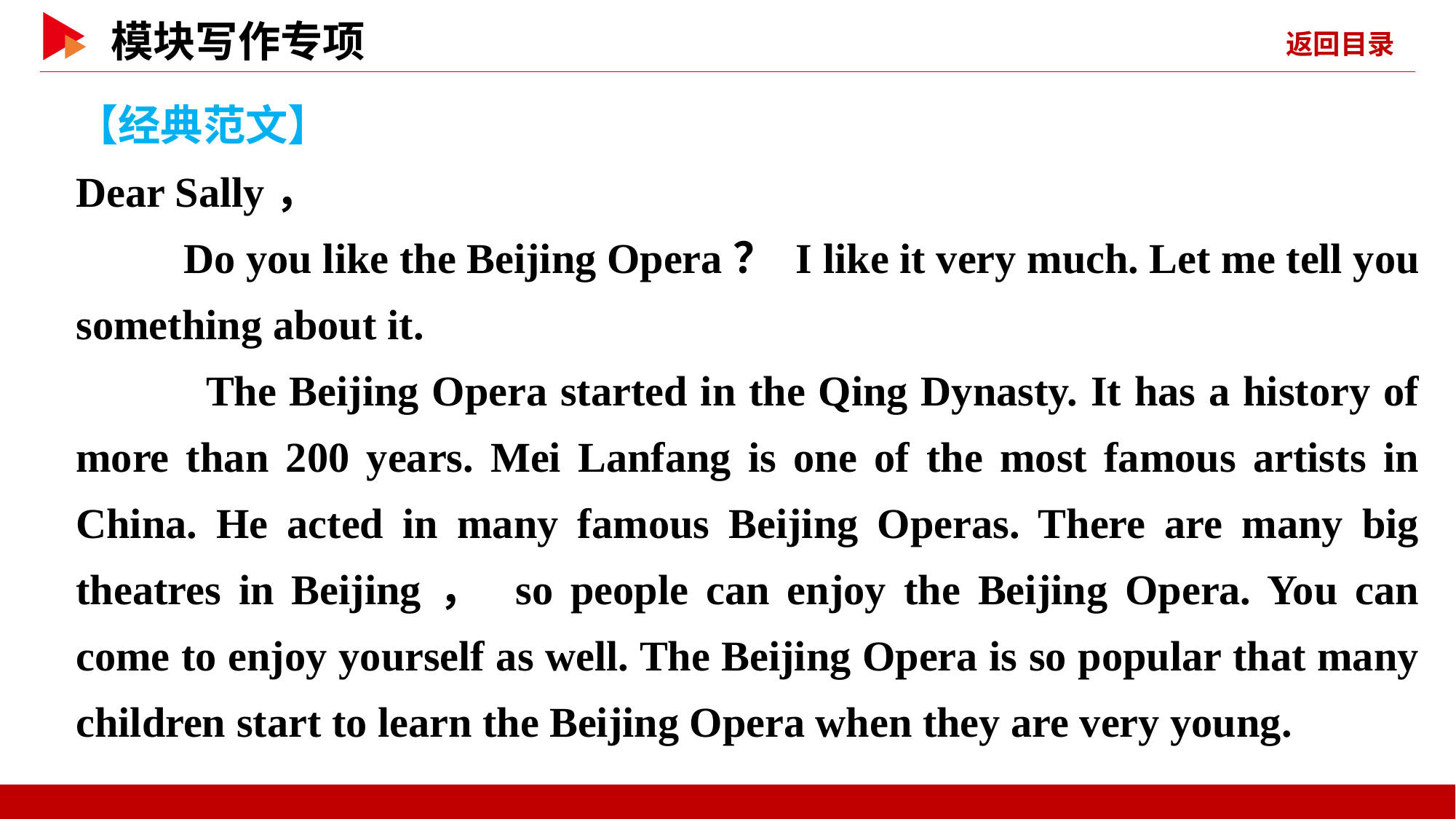

【经典范文】
Dear Sally，
          Do you like the Beijing Opera？ I like it very much. Let me tell you something about it.
          The Beijing Opera started in the Qing Dynasty. It has a history of more than 200 years. Mei Lanfang is one of the most famous artists in China. He acted in many famous Beijing Operas. There are many big theatres in Beijing， so people can enjoy the Beijing Opera. You can come to enjoy yourself as well. The Beijing Opera is so popular that many children start to learn the Beijing Opera when they are very young.